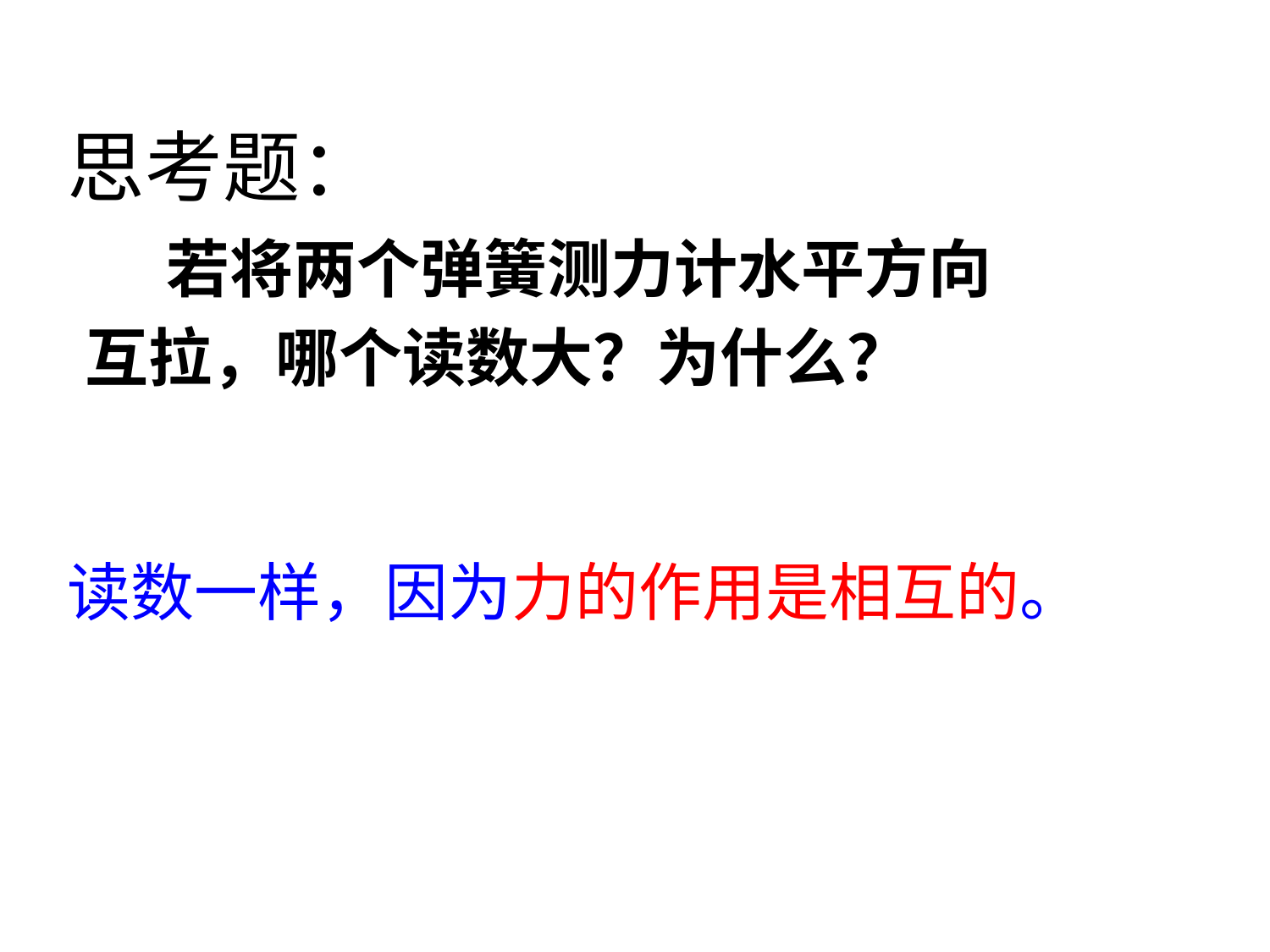

思考题：
           若将两个弹簧测力计水平方向
    互拉，哪个读数大？为什么？
读数一样，因为力的作用是相互的。